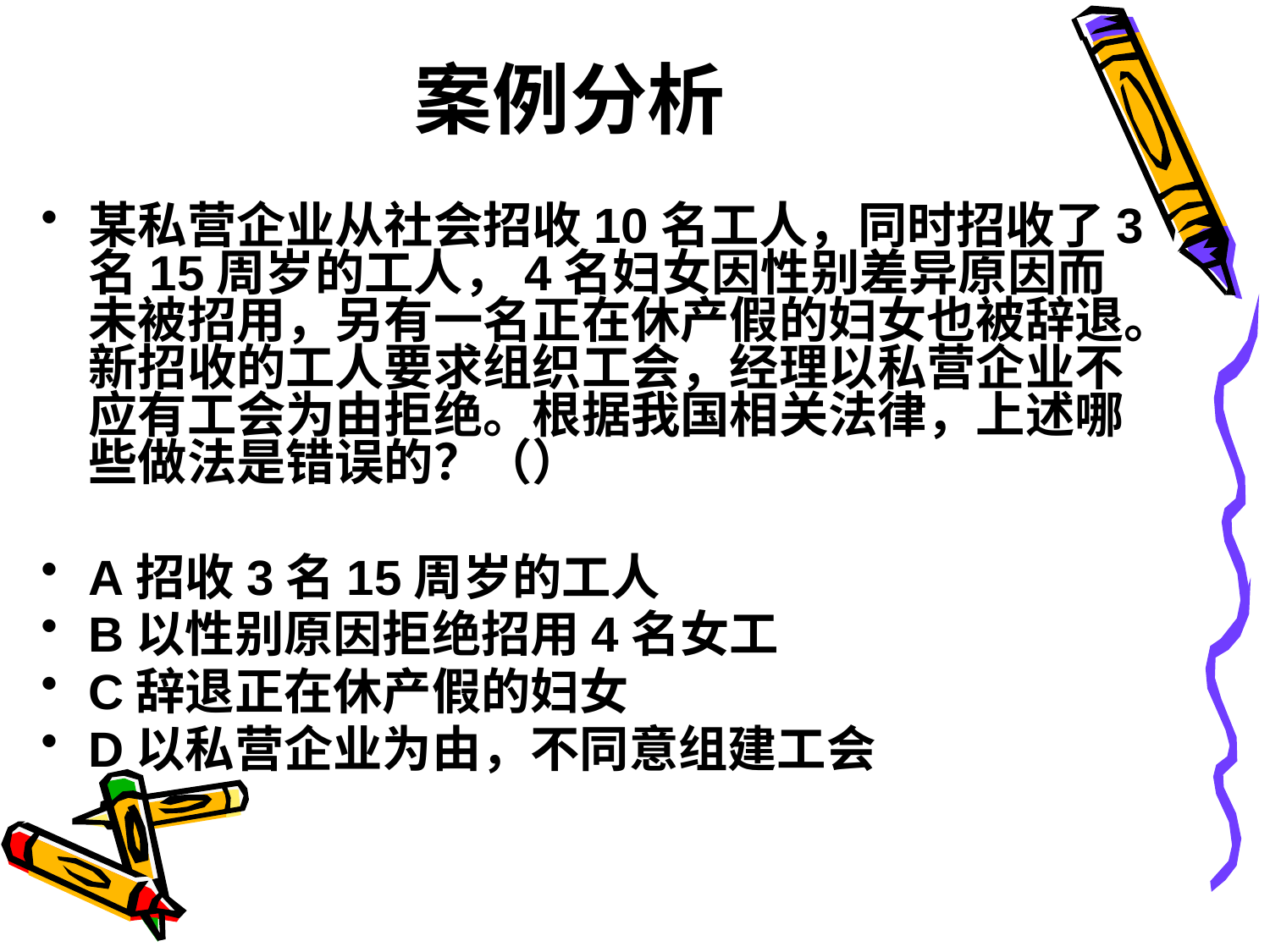

# 案例分析
某私营企业从社会招收10名工人，同时招收了3名15周岁的工人，4名妇女因性别差异原因而未被招用，另有一名正在休产假的妇女也被辞退。新招收的工人要求组织工会，经理以私营企业不应有工会为由拒绝。根据我国相关法律，上述哪些做法是错误的？（）

A招收3名15周岁的工人
B以性别原因拒绝招用4名女工
C辞退正在休产假的妇女
D以私营企业为由，不同意组建工会